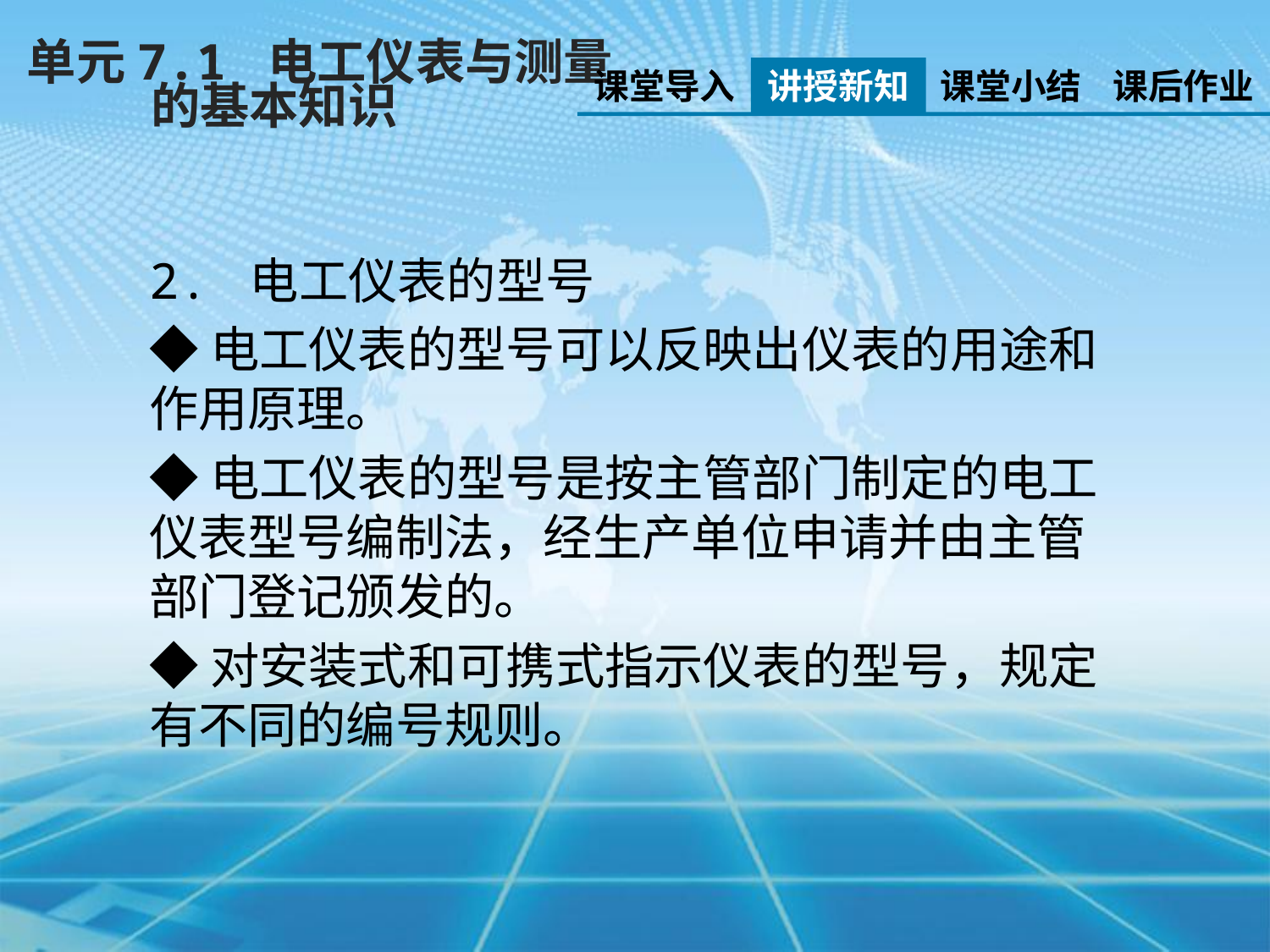

单元7.1 电工仪表与测量
          的基本知识
课堂导入
讲授新知
课堂小结
课后作业
2. 电工仪表的型号
◆电工仪表的型号可以反映出仪表的用途和作用原理。
◆电工仪表的型号是按主管部门制定的电工仪表型号编制法，经生产单位申请并由主管部门登记颁发的。
◆对安装式和可携式指示仪表的型号，规定有不同的编号规则。